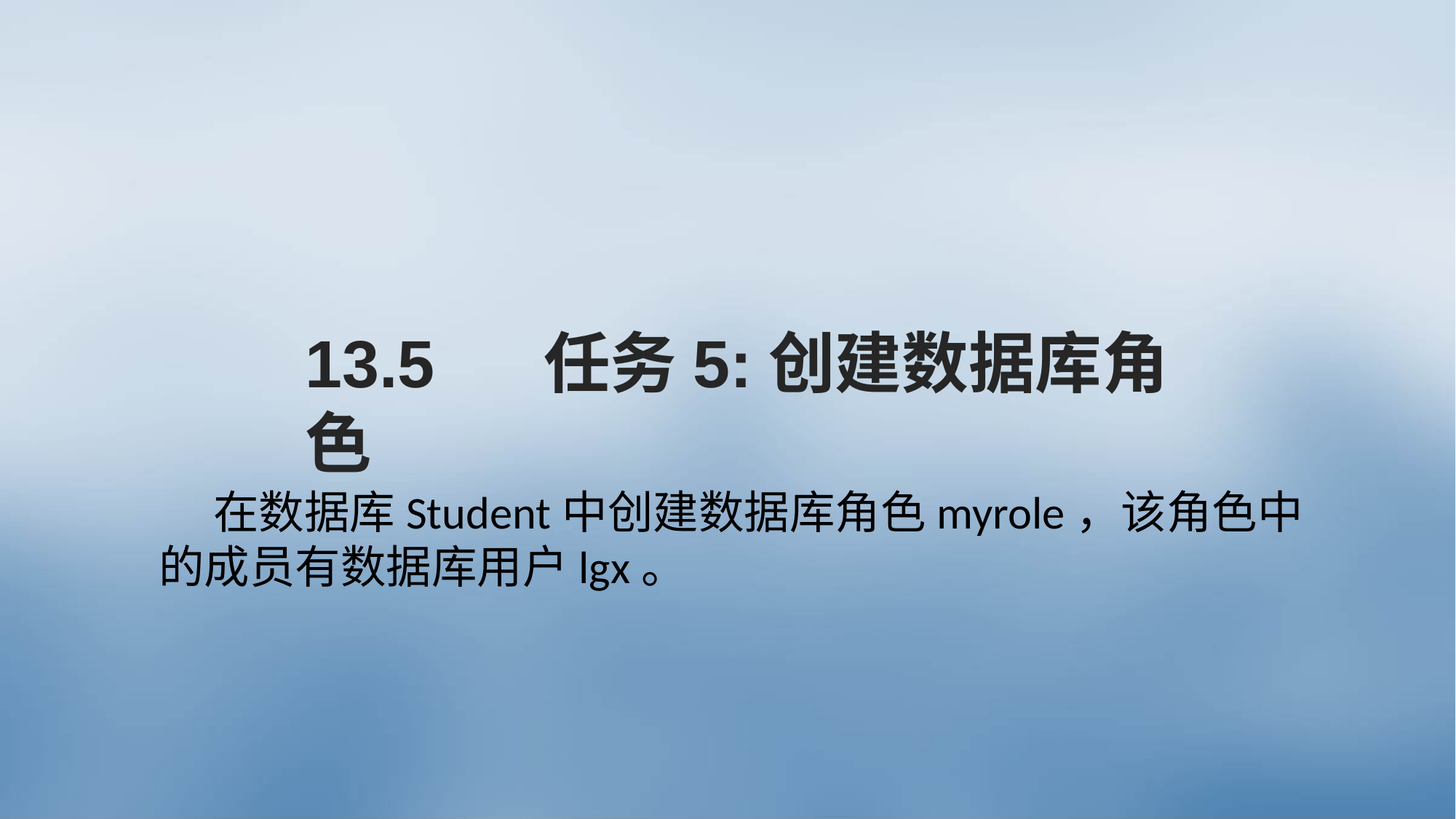

13.5     任务5:创建数据库角色
在数据库Student中创建数据库角色myrole，该角色中的成员有数据库用户lgx。